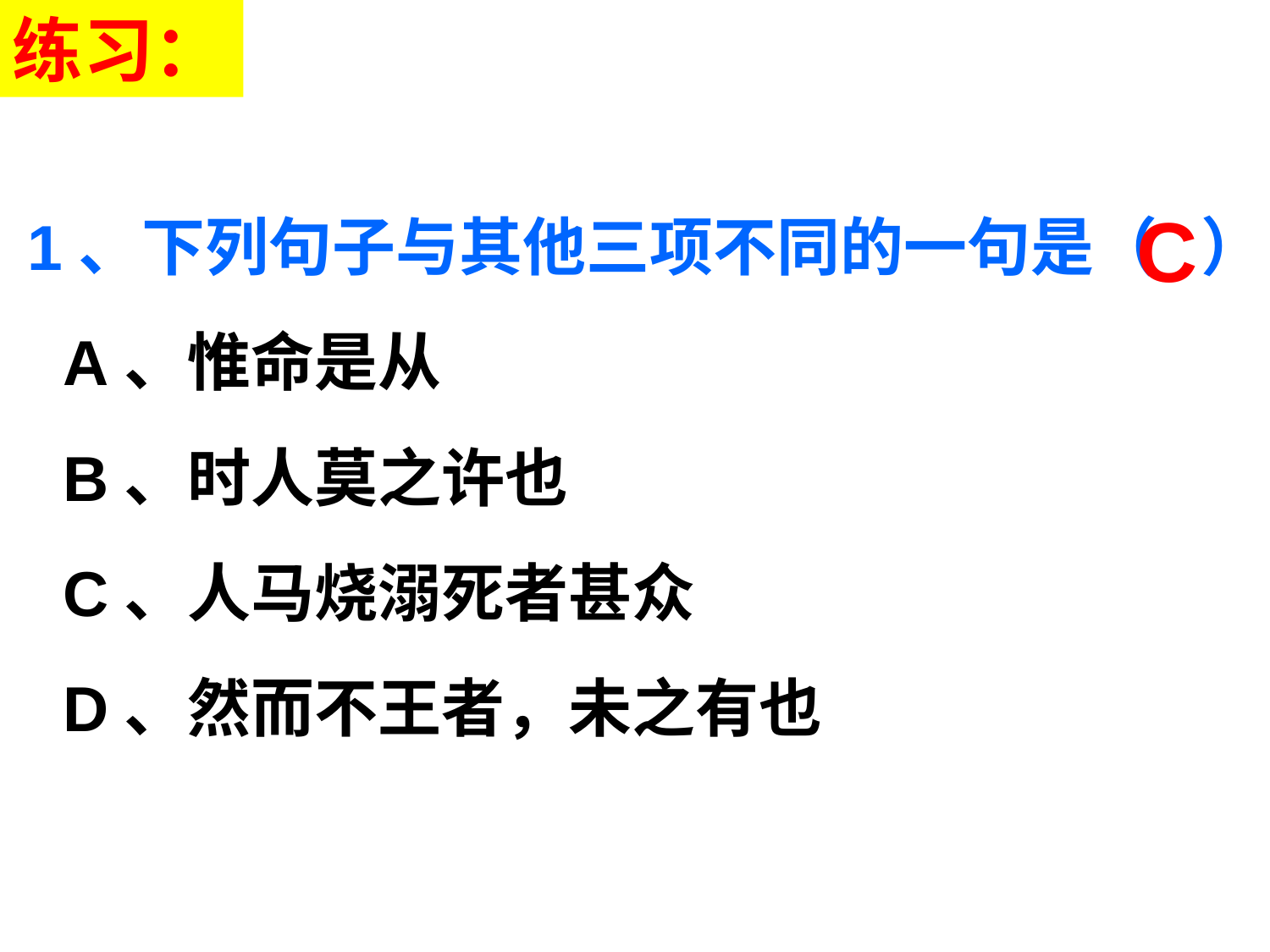

练习：
# 1、下列句子与其他三项不同的一句是（   ）
  A、惟命是从
  B、时人莫之许也
  C、人马烧溺死者甚众
  D、然而不王者，未之有也
C